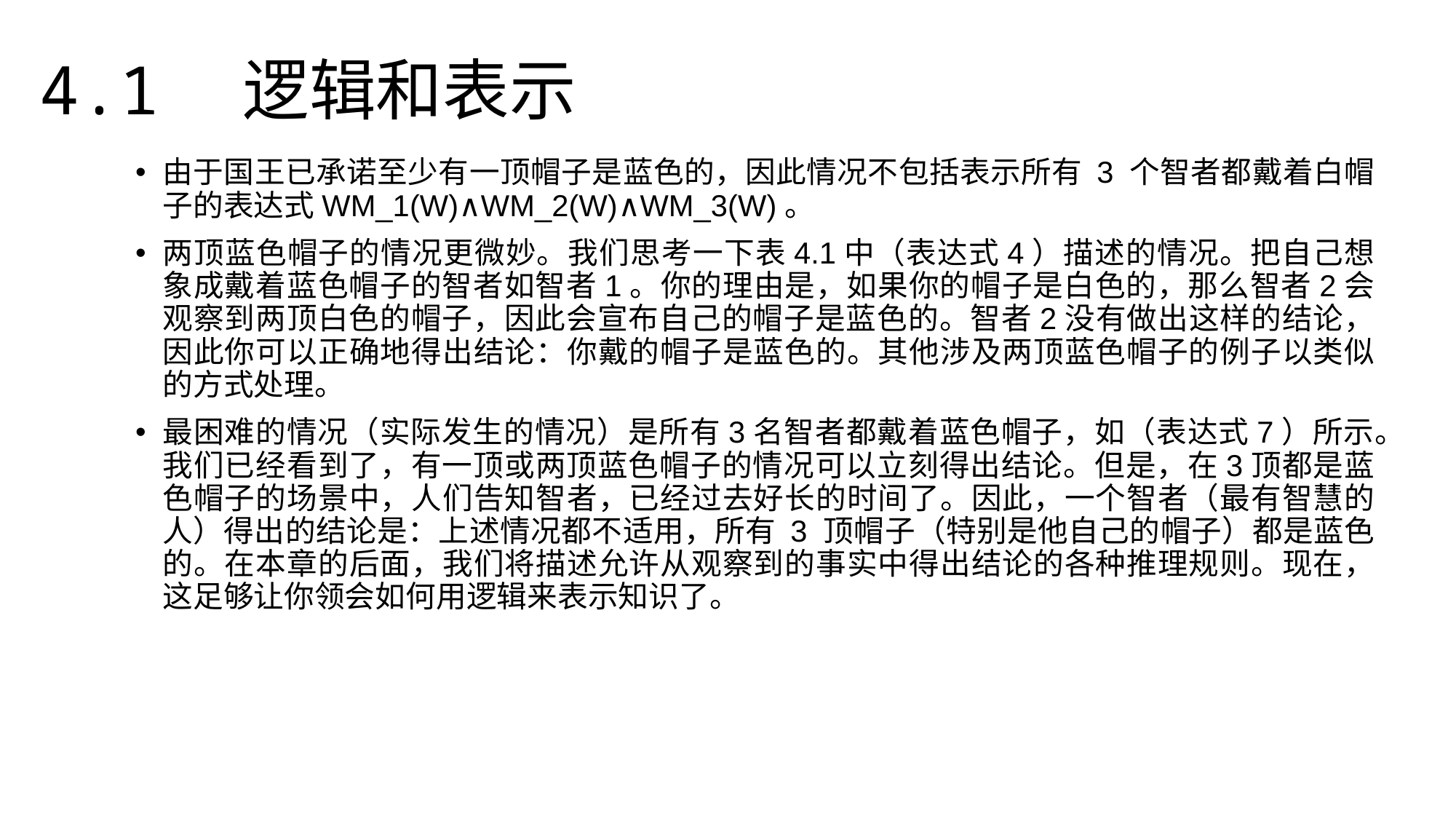

4.1　逻辑和表示

由于国王已承诺至少有一顶帽子是蓝色的，因此情况不包括表示所有 3 个智者都戴着白帽子的表达式WM_1(W)∧WM_2(W)∧WM_3(W)。
两顶蓝色帽子的情况更微妙。我们思考一下表4.1中（表达式4）描述的情况。把自己想象成戴着蓝色帽子的智者如智者1。你的理由是，如果你的帽子是白色的，那么智者2会观察到两顶白色的帽子，因此会宣布自己的帽子是蓝色的。智者2没有做出这样的结论，因此你可以正确地得出结论：你戴的帽子是蓝色的。其他涉及两顶蓝色帽子的例子以类似的方式处理。
最困难的情况（实际发生的情况）是所有3名智者都戴着蓝色帽子，如（表达式7）所示。我们已经看到了，有一顶或两顶蓝色帽子的情况可以立刻得出结论。但是，在3顶都是蓝色帽子的场景中，人们告知智者，已经过去好长的时间了。因此，一个智者（最有智慧的人）得出的结论是：上述情况都不适用，所有 3 顶帽子（特别是他自己的帽子）都是蓝色的。在本章的后面，我们将描述允许从观察到的事实中得出结论的各种推理规则。现在，这足够让你领会如何用逻辑来表示知识了。